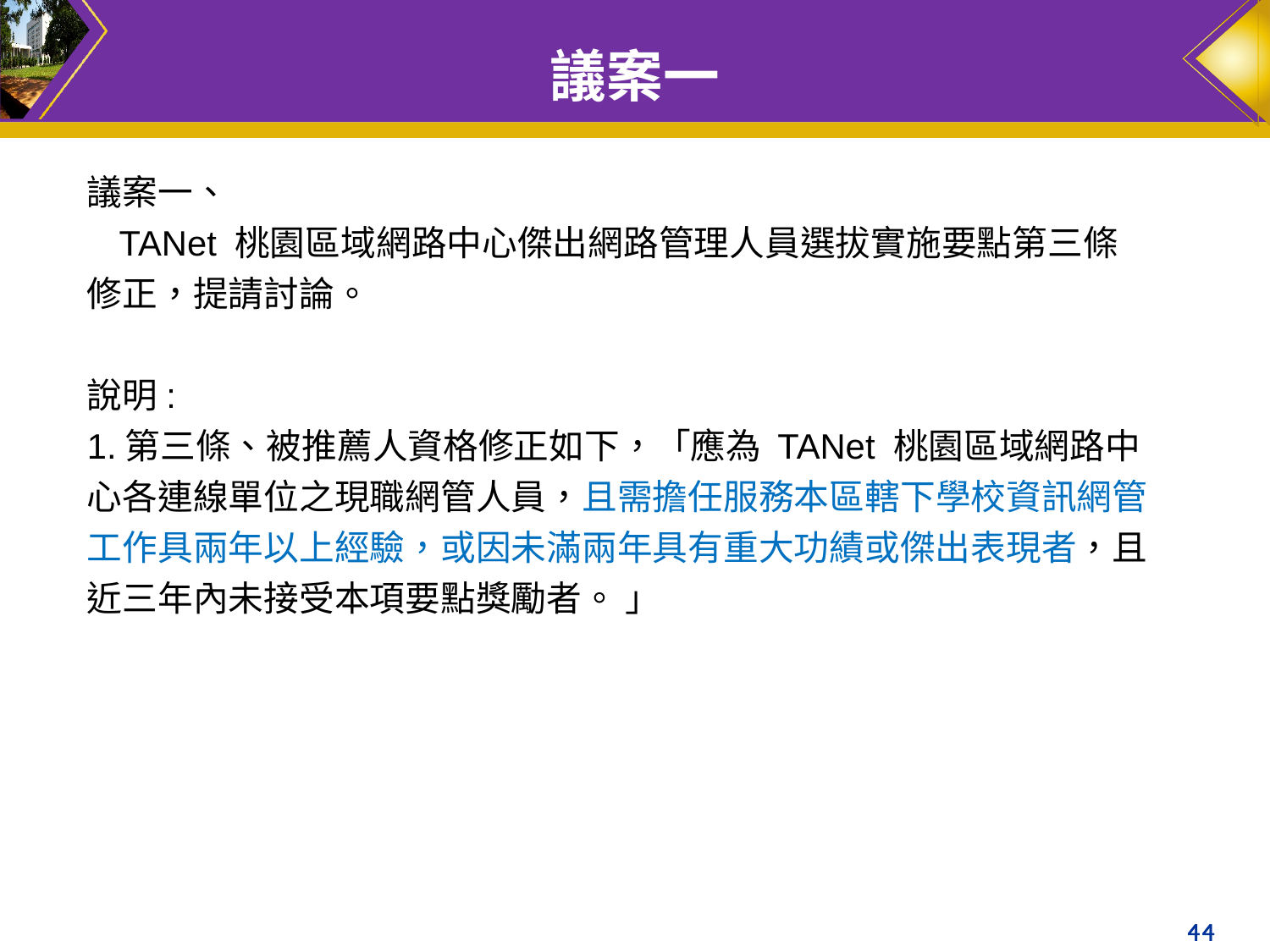

# 議案一
議案一、
   TANet 桃園區域網路中心傑出網路管理人員選拔實施要點第三條修正，提請討論。

說明:
1.第三條、被推薦人資格修正如下，「應為 TANet 桃園區域網路中心各連線單位之現職網管人員，且需擔任服務本區轄下學校資訊網管工作具兩年以上經驗，或因未滿兩年具有重大功績或傑出表現者，且近三年內未接受本項要點獎勵者。 」

44
44